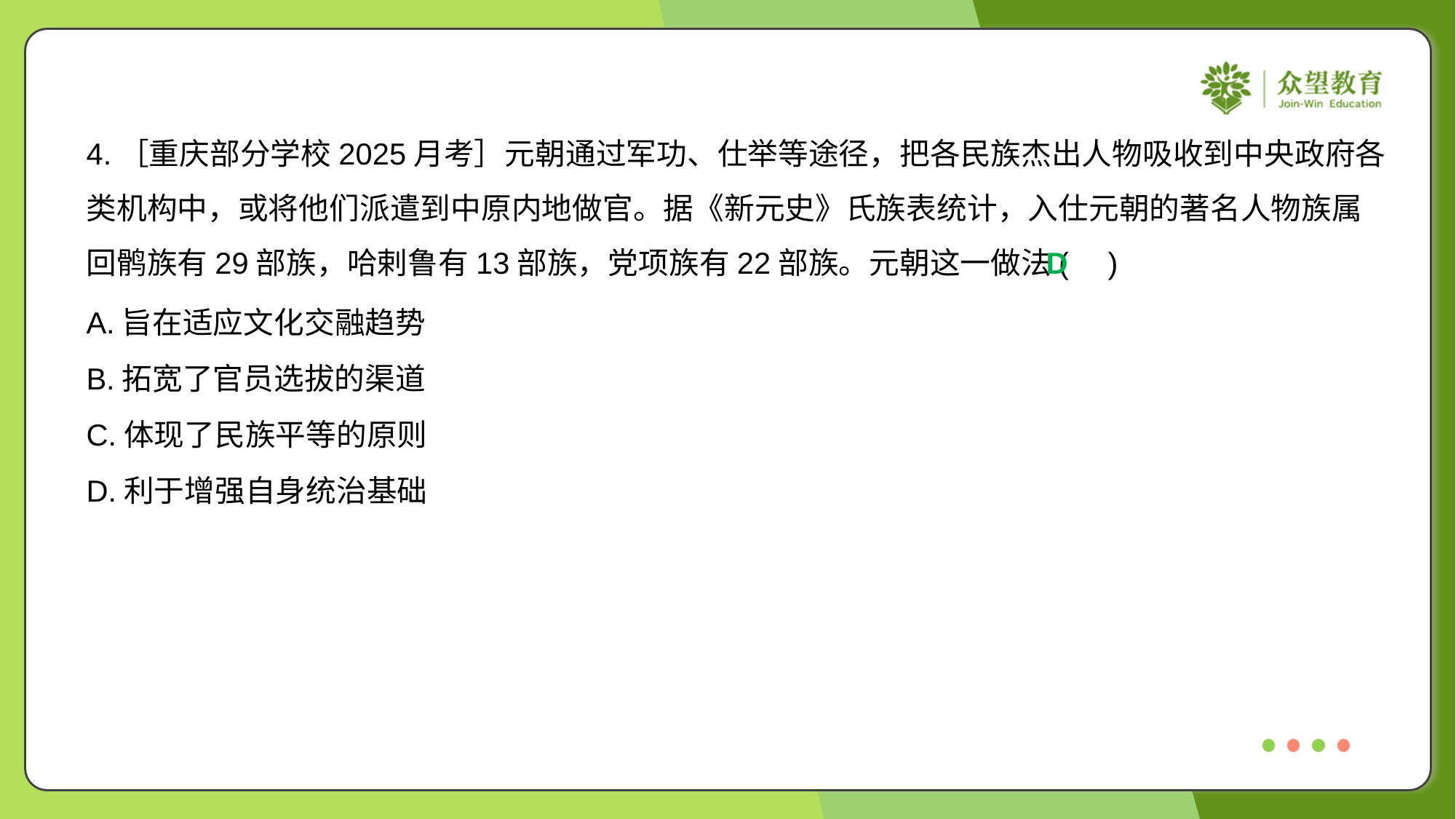

4.［重庆部分学校2025月考］元朝通过军功、仕举等途径，把各民族杰出人物吸收到中央政府各
类机构中，或将他们派遣到中原内地做官。据《新元史》氏族表统计，入仕元朝的著名人物族属
回鹘族有29部族，哈剌鲁有13部族，党项族有22部族。元朝这一做法(     )
D
A.旨在适应文化交融趋势
B.拓宽了官员选拔的渠道
C.体现了民族平等的原则
D.利于增强自身统治基础